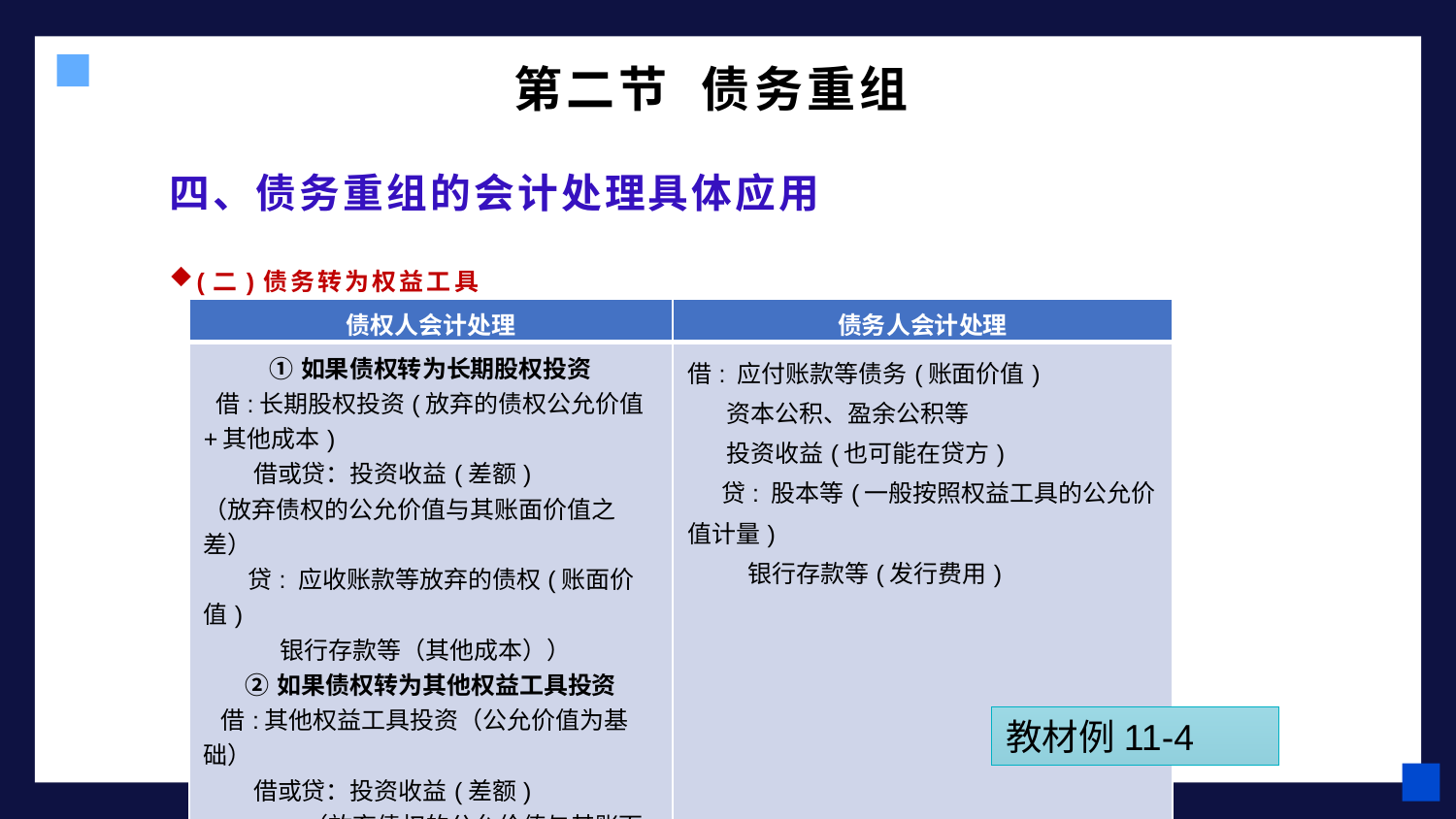

第二节  债务重组
# 四、债务重组的会计处理具体应用
(二)债务转为权益工具

| 债权人会计处理 | 债务人会计处理 |
| --- | --- |
| ①如果债权转为长期股权投资 借:长期股权投资(放弃的债权公允价值+其他成本) 借或贷：投资收益(差额) （放弃债权的公允价值与其账面价值之差） 贷: 应收账款等放弃的债权(账面价值) 银行存款等（其他成本）） ②如果债权转为其他权益工具投资 借:其他权益工具投资（公允价值为基础） 借或贷：投资收益(差额) （放弃债权的公允价值与其账面价值之差） 贷: 应收账款等放弃的债权(账面价值) | 借: 应付账款等债务(账面价值) 资本公积、盈余公积等 投资收益(也可能在贷方) 贷: 股本等(一般按照权益工具的公允价值计量) 银行存款等(发行费用) |
教材例11-4